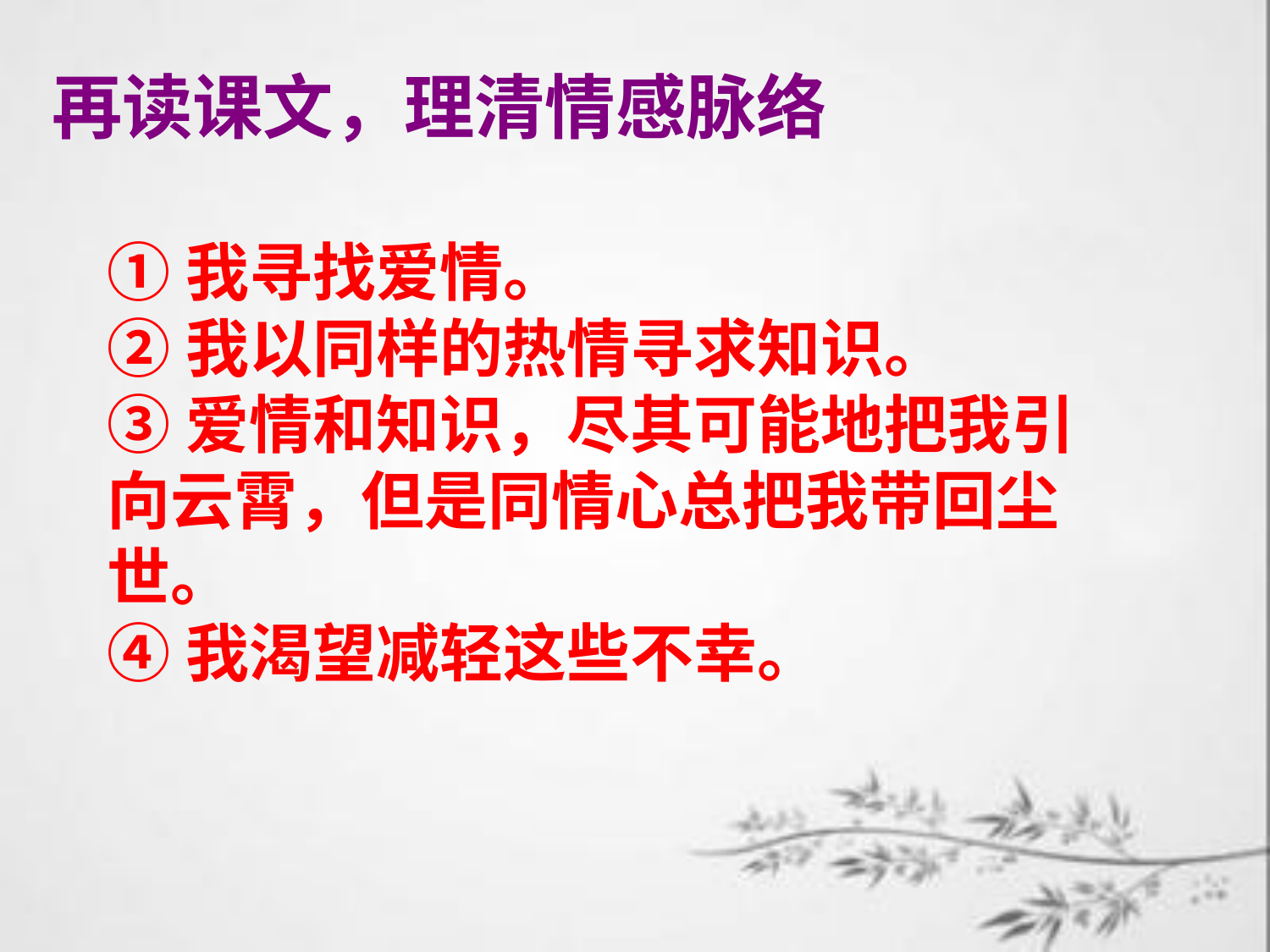

再读课文，理清情感脉络
①我寻找爱情。
②我以同样的热情寻求知识。
③爱情和知识，尽其可能地把我引向云霄，但是同情心总把我带回尘世。
④我渴望减轻这些不幸。